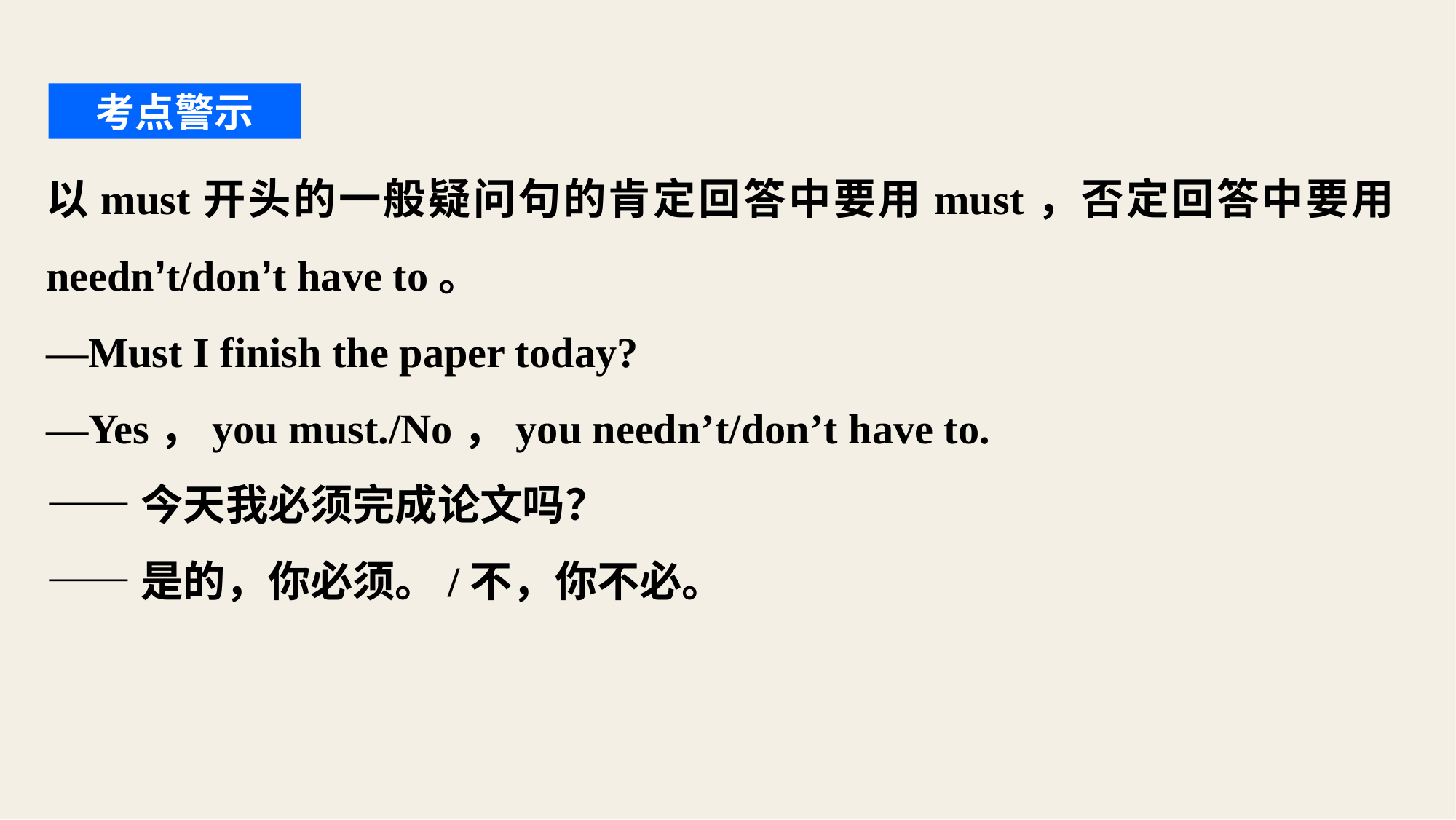

考点警示
以must开头的一般疑问句的肯定回答中要用must，否定回答中要用needn’t/don’t have to。
—Must I finish the paper today?
—Yes，you must./No，you needn’t/don’t have to.
——今天我必须完成论文吗？
——是的，你必须。/不，你不必。